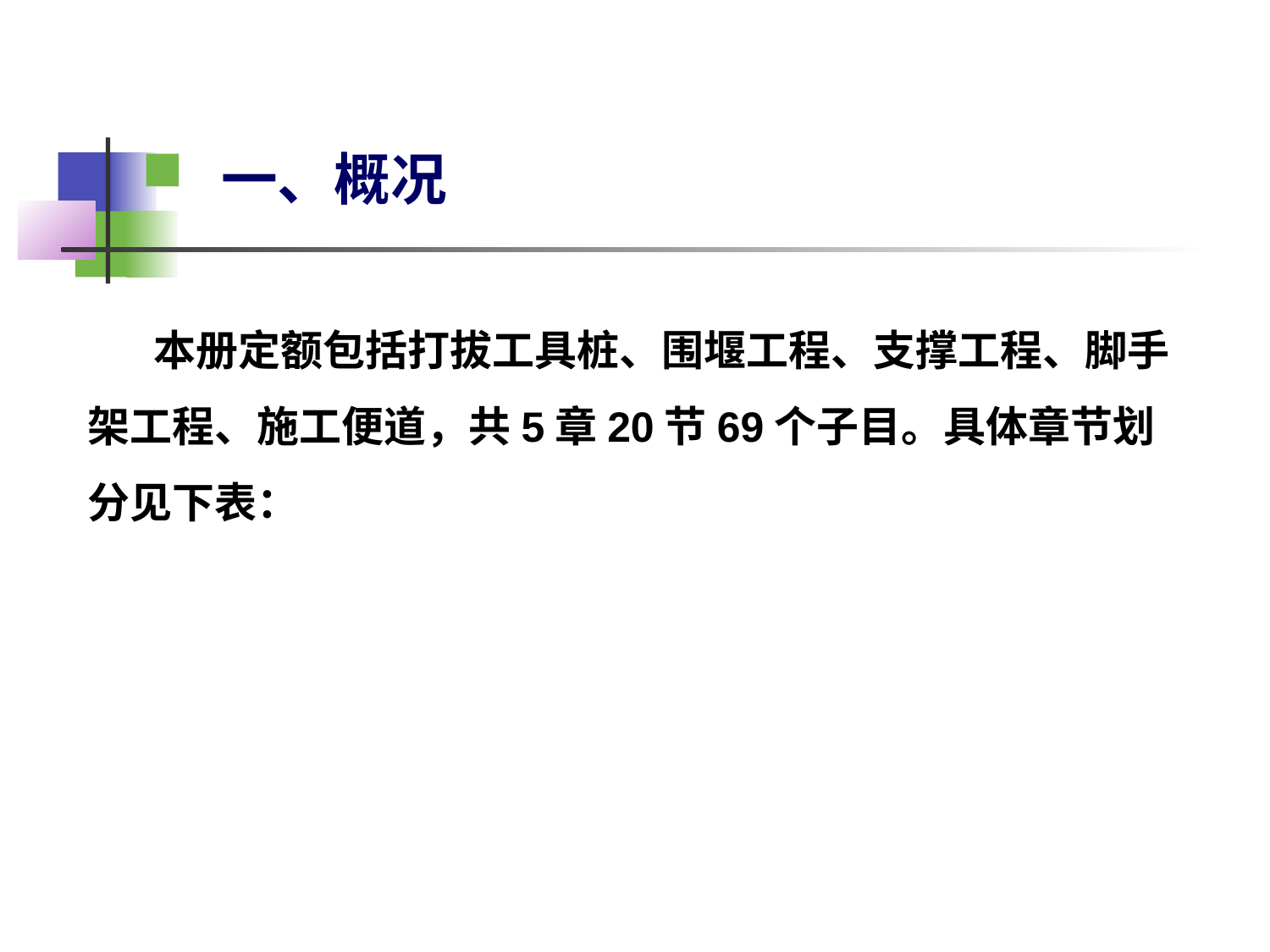

# 一、概况
  本册定额包括打拔工具桩、围堰工程、支撑工程、脚手架工程、施工便道，共5章20节69个子目。具体章节划分见下表：